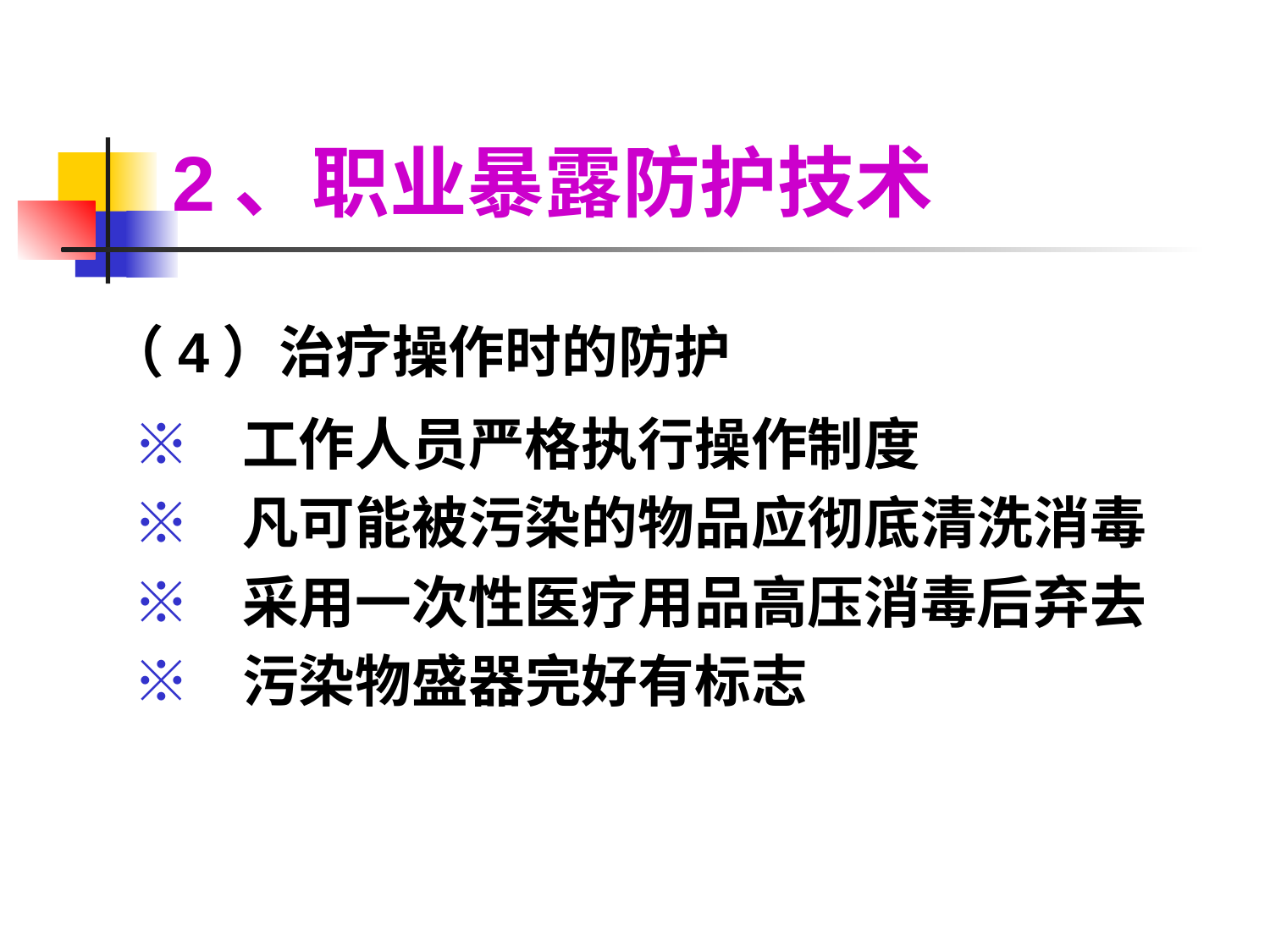

# 2、职业暴露防护技术
（4）治疗操作时的防护
  ※   工作人员严格执行操作制度
  ※   凡可能被污染的物品应彻底清洗消毒
  ※   采用一次性医疗用品高压消毒后弃去
  ※   污染物盛器完好有标志